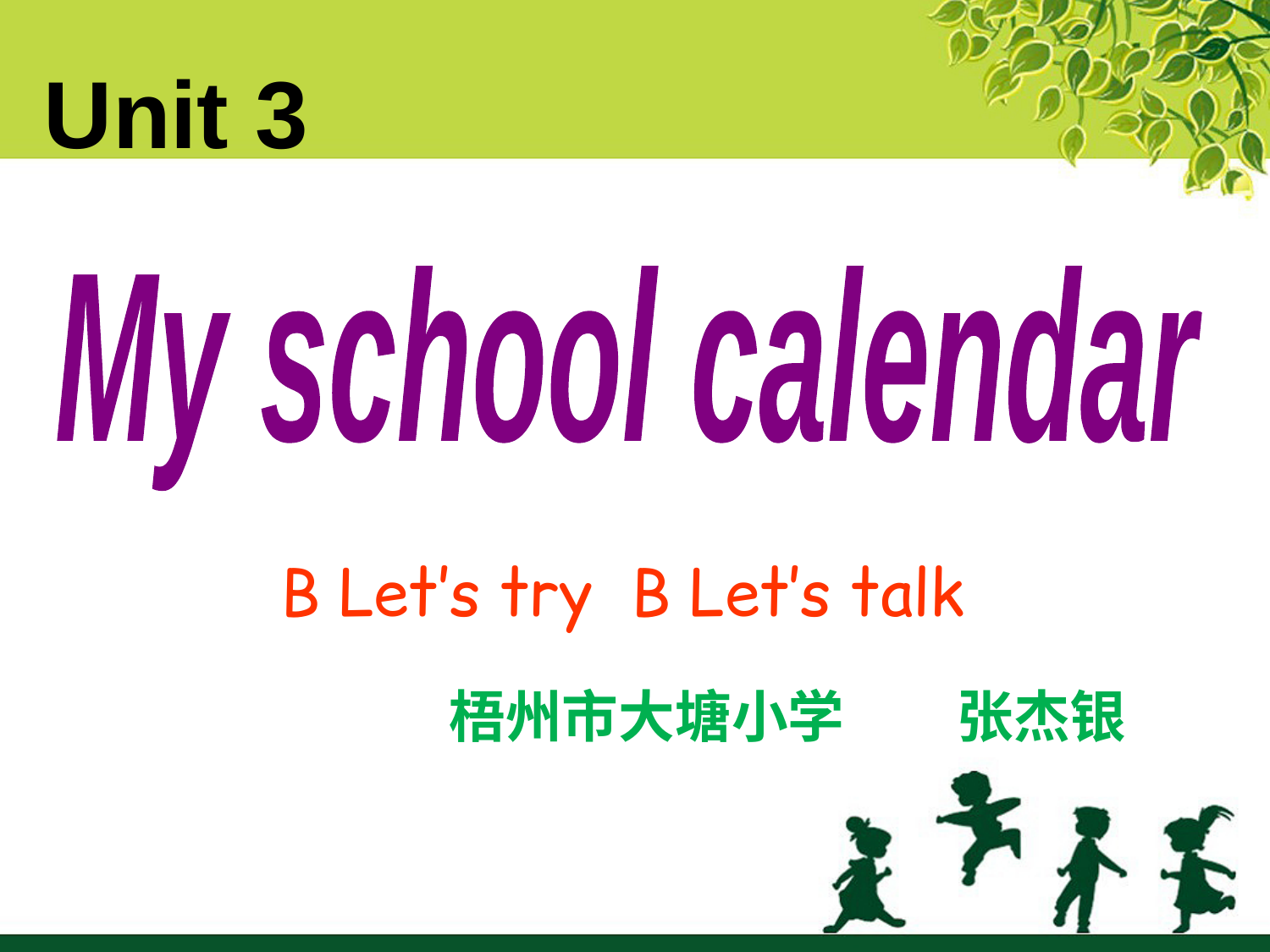

Unit 3
My school calendar
B Let’s try  B Let’s talk
梧州市大塘小学	张杰银